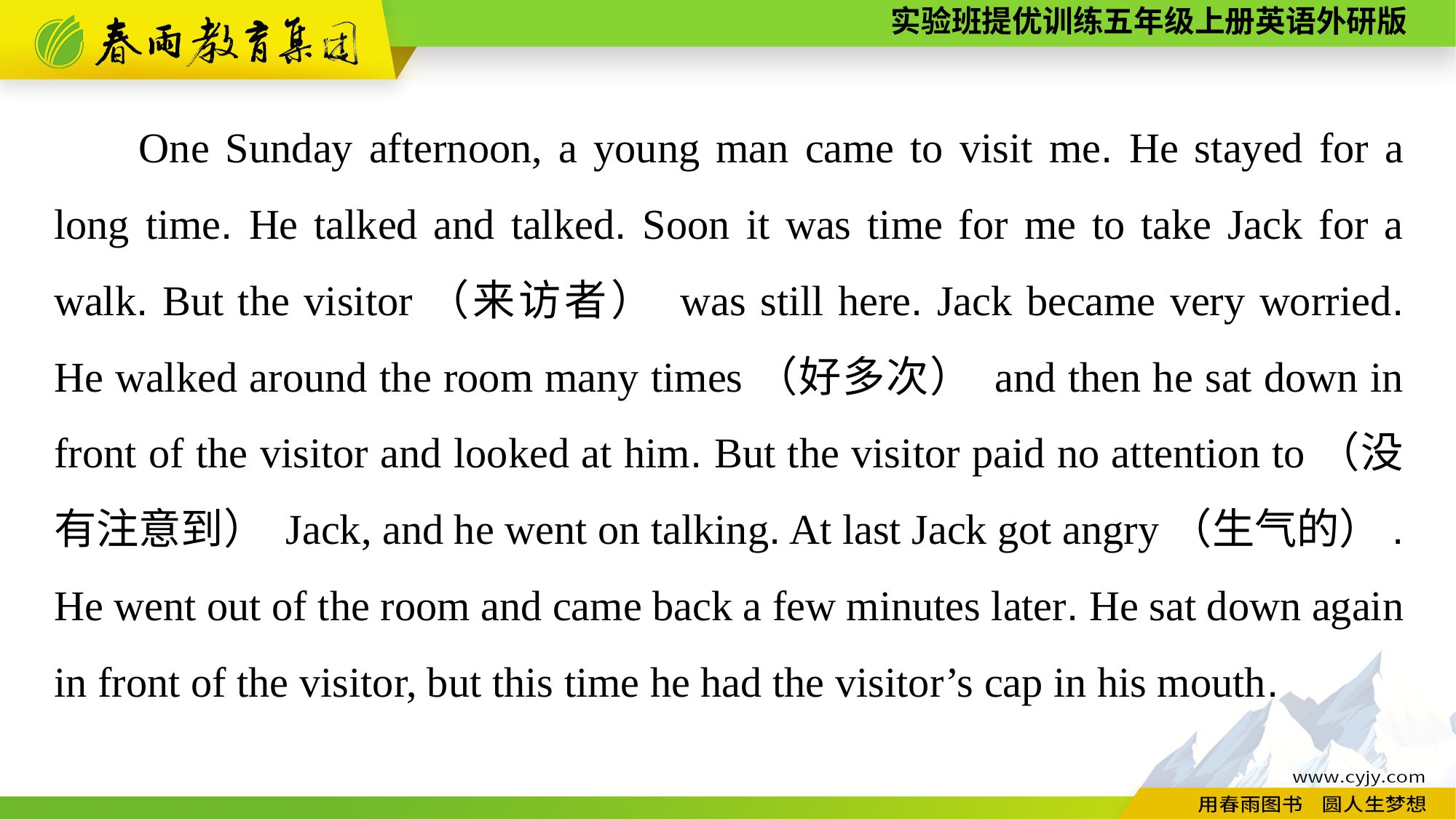

One Sunday afternoon, a young man came to visit me. He stayed for a long time. He talked and talked. Soon it was time for me to take Jack for a walk. But the visitor（来访者） was still here. Jack became very worried. He walked around the room many times（好多次） and then he sat down in front of the visitor and looked at him. But the visitor paid no attention to（没有注意到） Jack, and he went on talking. At last Jack got angry（生气的）. He went out of the room and came back a few minutes later. He sat down again in front of the visitor, but this time he had the visitor’s cap in his mouth.